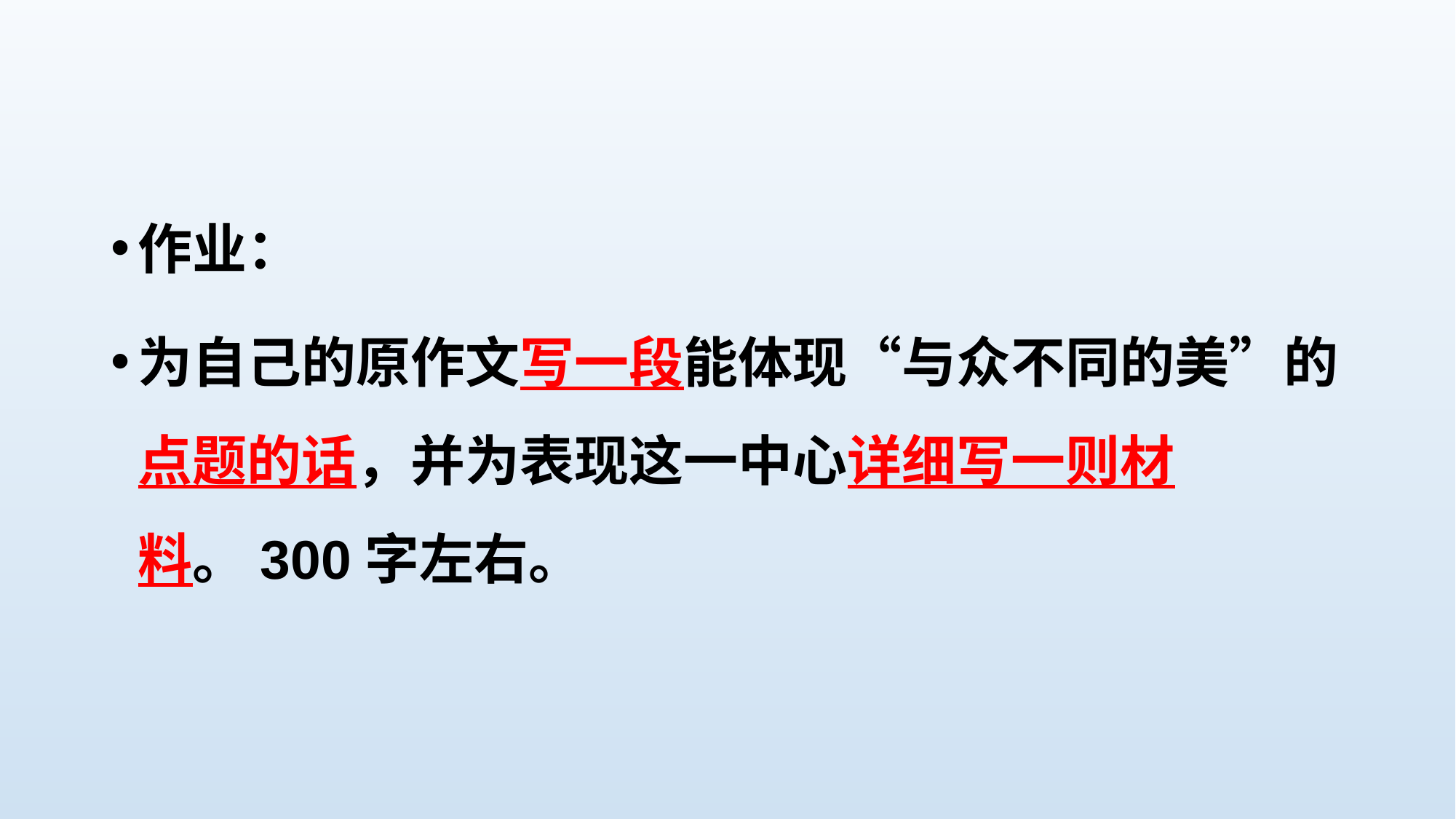

#
作业：
为自己的原作文写一段能体现“与众不同的美”的点题的话，并为表现这一中心详细写一则材料。300字左右。